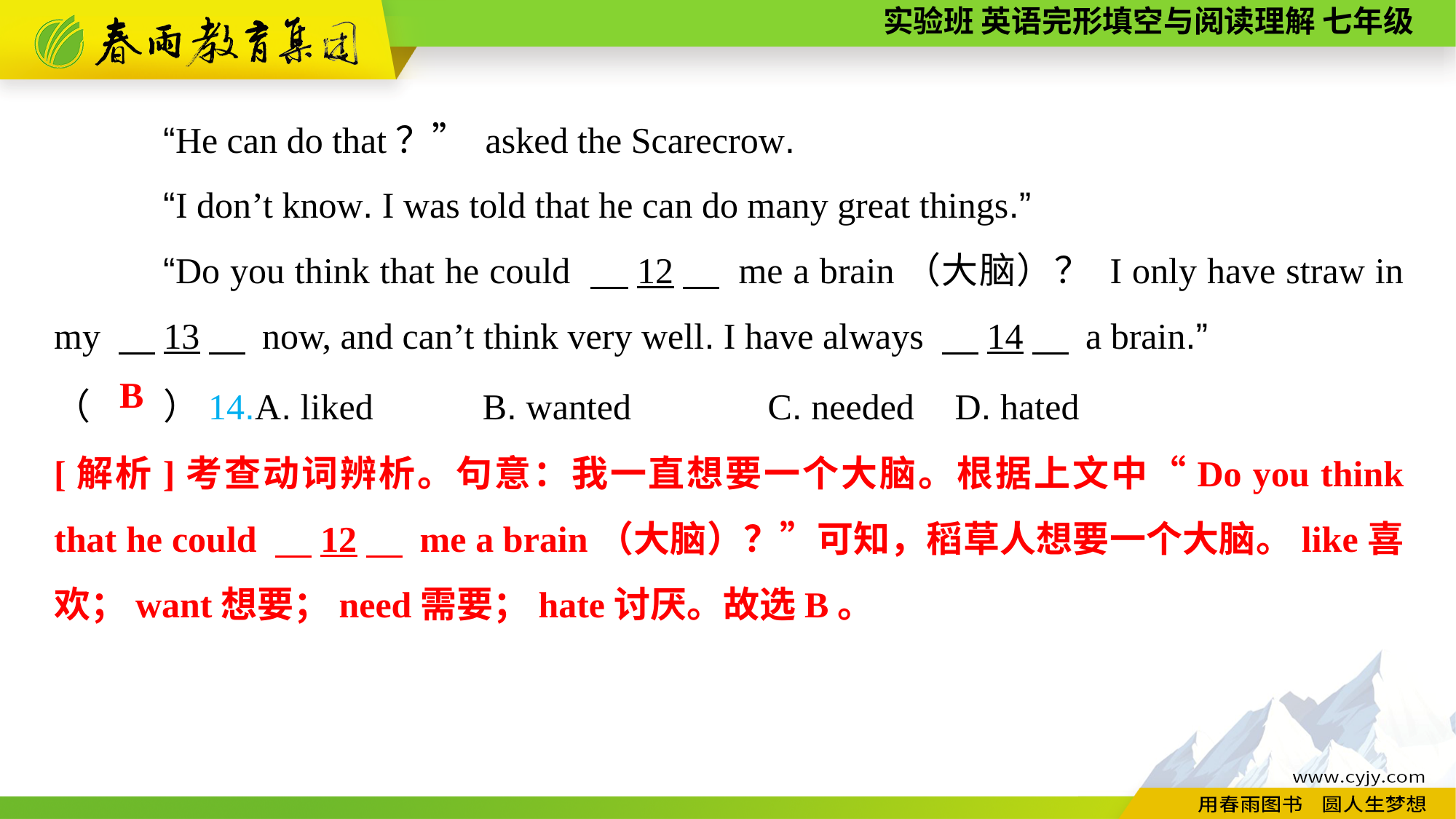

“He can do that？” asked the Scarecrow.
“I don’t know. I was told that he can do many great things.”
“Do you think that he could 　12　 me a brain（大脑）？ I only have straw in my 　13　 now, and can’t think very well. I have always 　14　 a brain.”
（　　）14.A. liked            B. wanted               C. needed	   D. hated
B
[解析]考查动词辨析。句意：我一直想要一个大脑。根据上文中“Do you think that he could 　12　 me a brain（大脑）？”可知，稻草人想要一个大脑。like喜欢；want想要；need需要；hate讨厌。故选B。